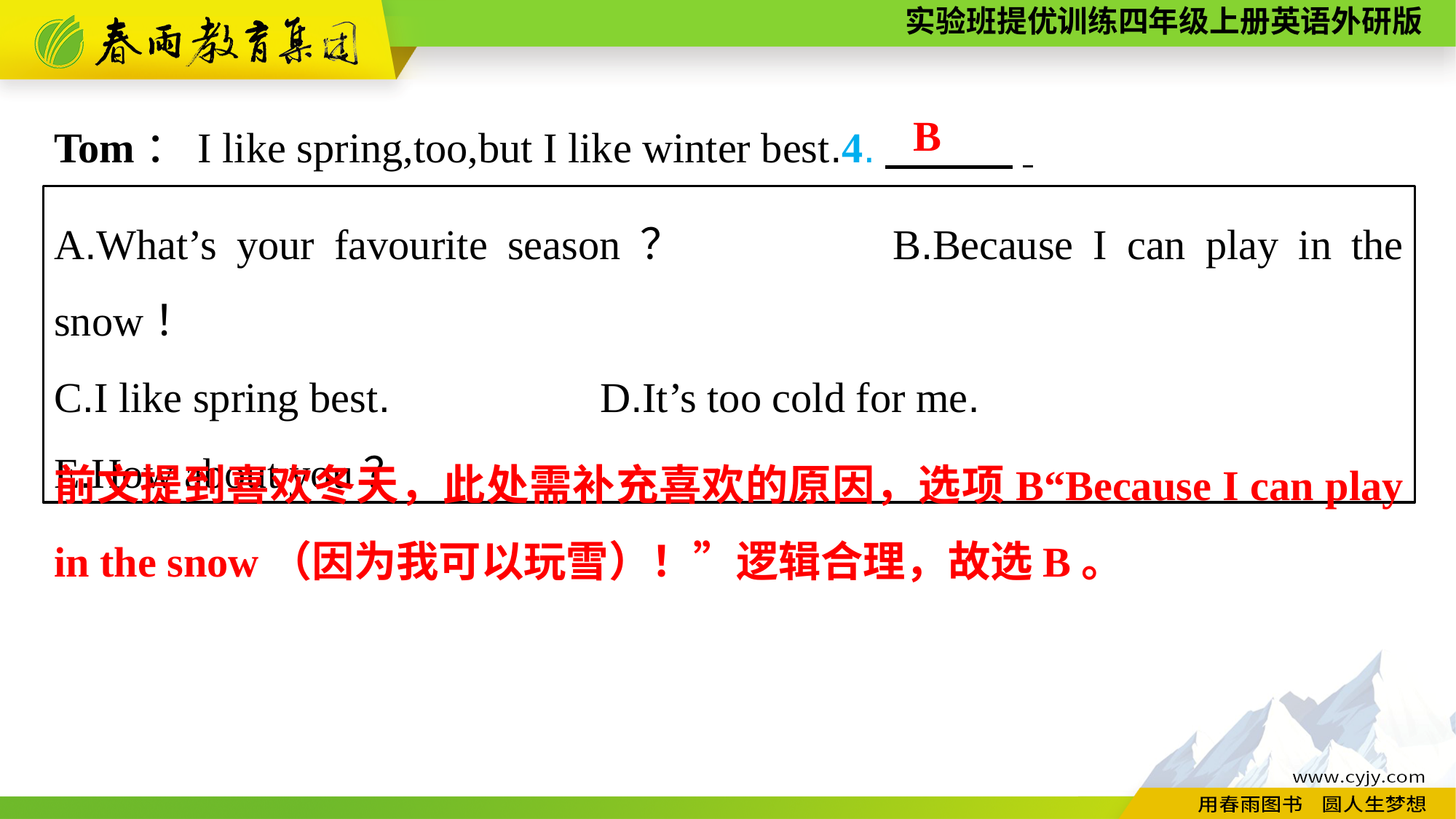

Tom：I like spring,too,but I like winter best.4.　　　.
B
A.What’s your favourite season？　　	B.Because I can play in the snow！
C.I like spring best.		D.It’s too cold for me.
E.How about you？
前文提到喜欢冬天，此处需补充喜欢的原因，选项B“Because I can play in the snow（因为我可以玩雪）！”逻辑合理，故选B。